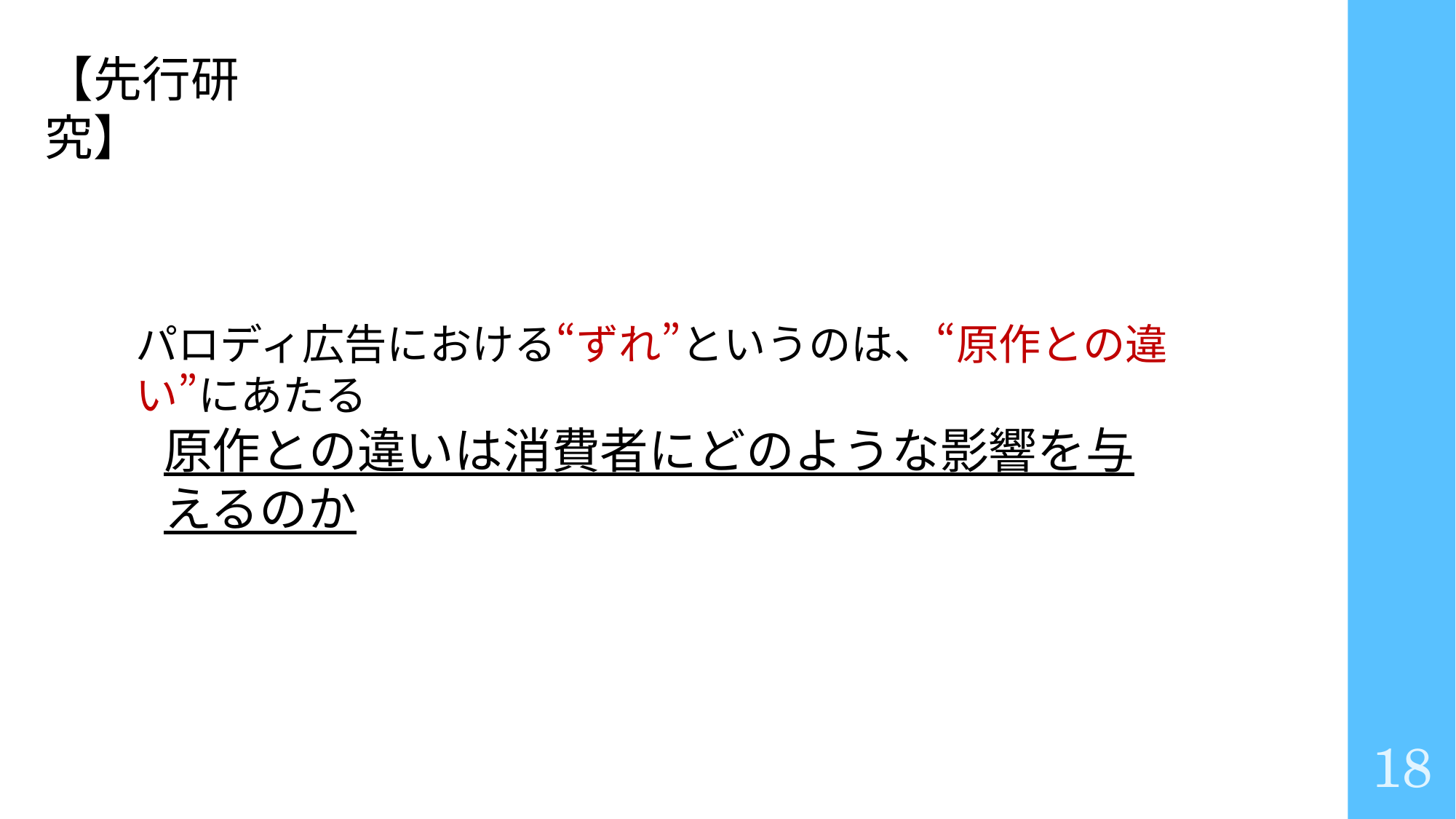

【先行研究】
パロディ広告における“ずれ”というのは、“原作との違い”にあたる
原作との違いは消費者にどのような影響を与えるのか
18